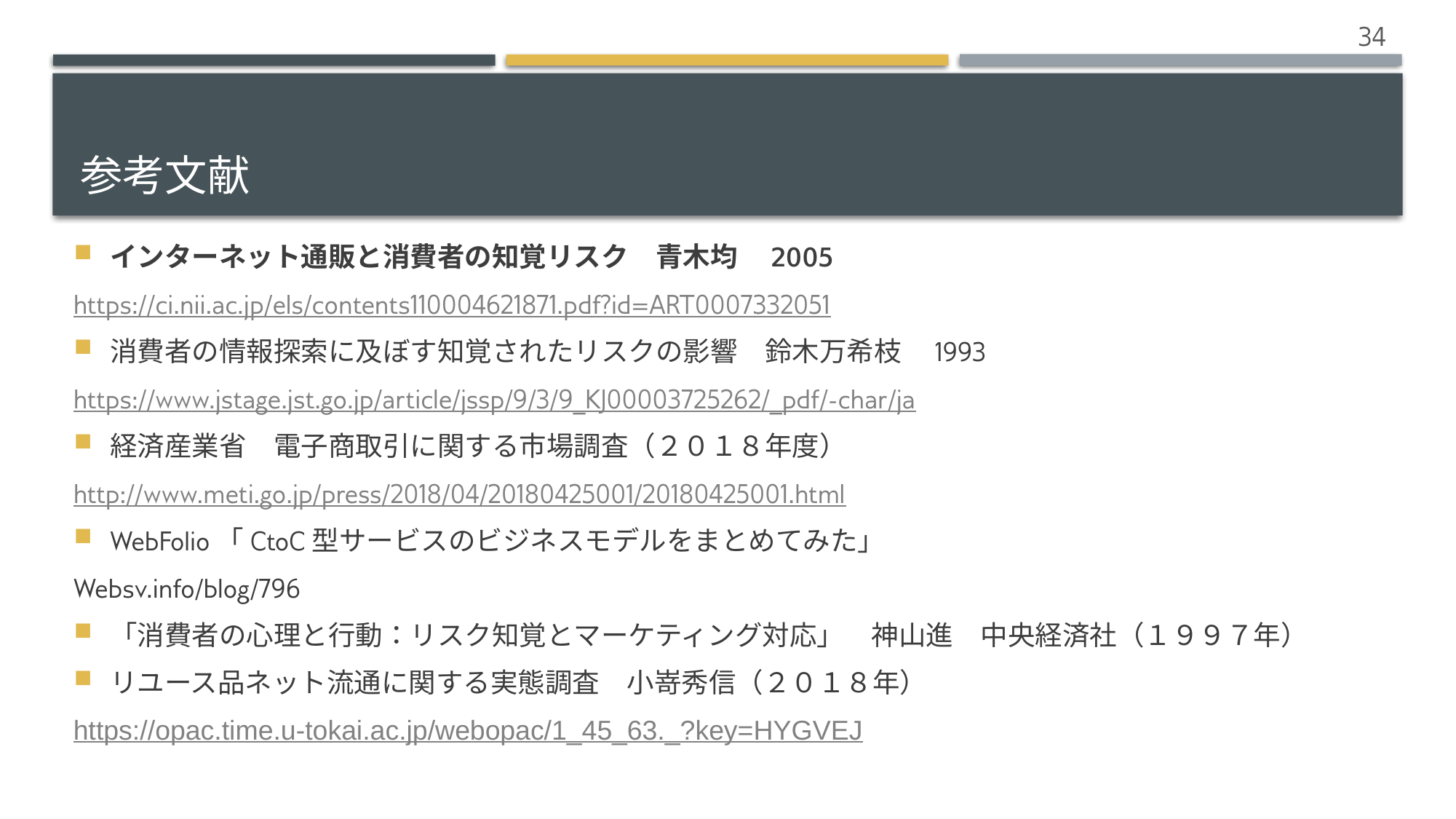

34
# 参考文献
インターネット通販と消費者の知覚リスク　青木均　2005
https://ci.nii.ac.jp/els/contents110004621871.pdf?id=ART0007332051
消費者の情報探索に及ぼす知覚されたリスクの影響　鈴木万希枝　1993
https://www.jstage.jst.go.jp/article/jssp/9/3/9_KJ00003725262/_pdf/-char/ja
経済産業省　電子商取引に関する市場調査（２０１８年度）
http://www.meti.go.jp/press/2018/04/20180425001/20180425001.html
WebFolio「CtoC型サービスのビジネスモデルをまとめてみた」
Websv.info/blog/796
「消費者の心理と行動：リスク知覚とマーケティング対応」　神山進　中央経済社（１９９７年）
リユース品ネット流通に関する実態調査　小嵜秀信（２０１８年）
https://opac.time.u-tokai.ac.jp/webopac/1_45_63._?key=HYGVEJ